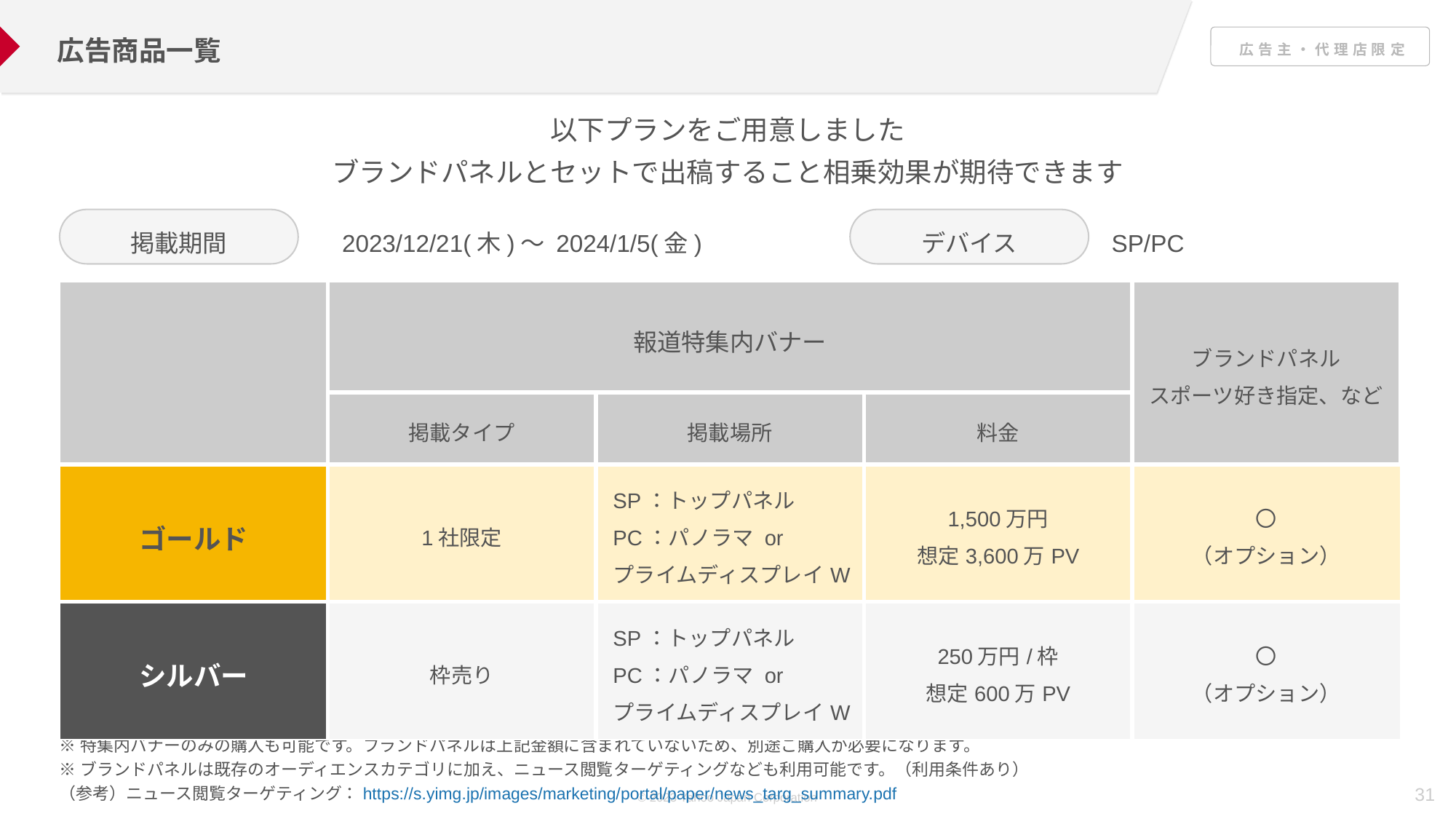

広告商品一覧
以下プランをご用意しました
ブランドパネルとセットで出稿すること相乗効果が期待できます
掲載期間
デバイス
2023/12/21(木)～ 2024/1/5(金)
SP/PC
|  | 報道特集内バナー |  |  | ブランドパネル スポーツ好き指定、など |
| --- | --- | --- | --- | --- |
|  | 掲載タイプ | 掲載場所 | 料金 |  |
| ゴールド | 1社限定 | SP：トップパネル PC：パノラマ or プライムディスプレイW | 1,500万円 想定3,600万PV | 〇 （オプション） |
| シルバー | 枠売り | SP：トップパネル PC：パノラマ or プライムディスプレイW | 250万円/枠 想定600万PV | 〇 （オプション） |
※特集内バナーのみの購入も可能です。ブランドパネルは上記金額に含まれていないため、別途ご購入が必要になります。
※ブランドパネルは既存のオーディエンスカテゴリに加え、ニュース閲覧ターゲティングなども利用可能です。（利用条件あり）
（参考）ニュース閲覧ターゲティング：https://s.yimg.jp/images/marketing/portal/paper/news_targ_summary.pdf